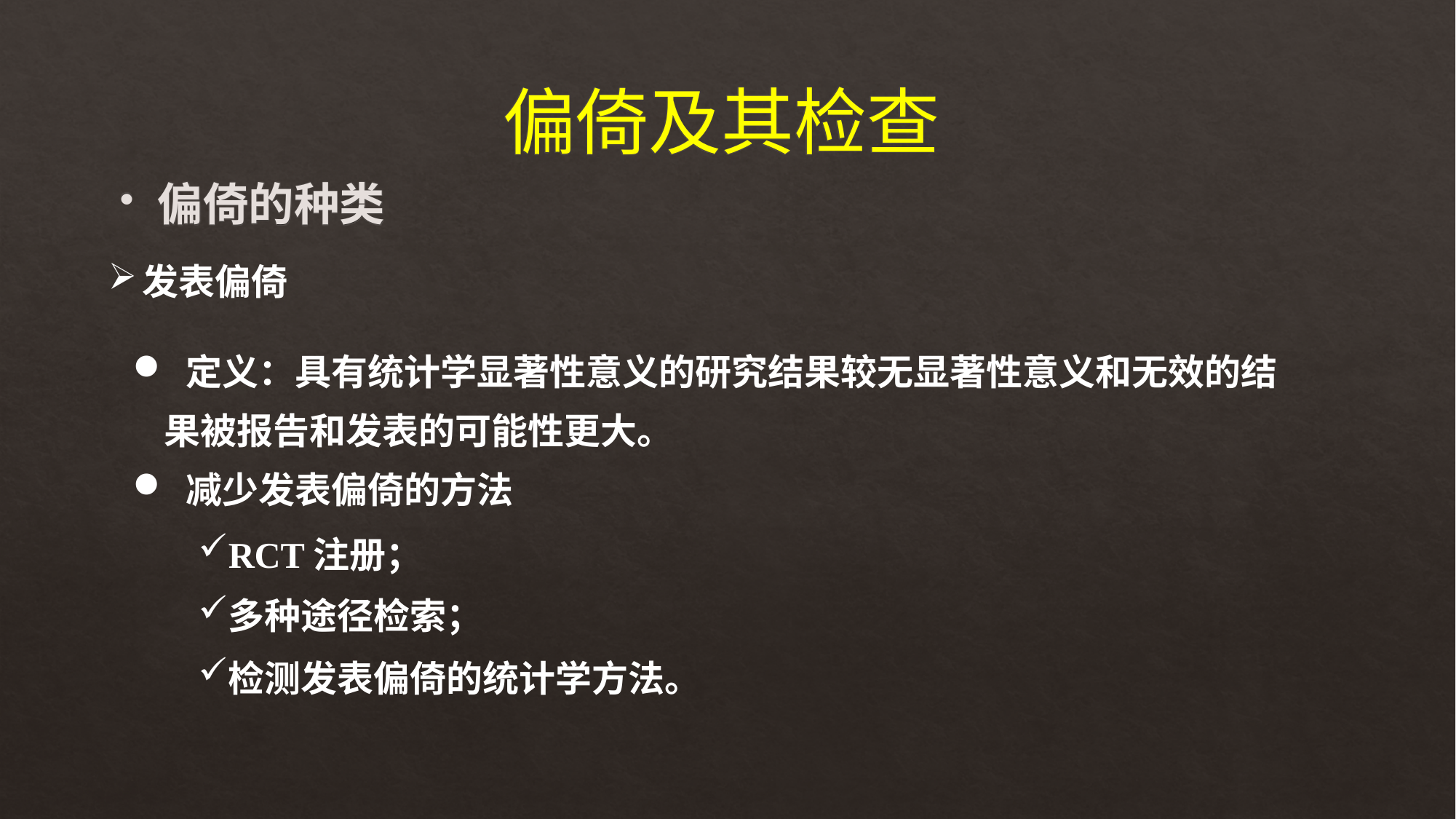

偏倚及其检查
偏倚的种类

发表偏倚
 定义：具有统计学显著性意义的研究结果较无显著性意义和无效的结果被报告和发表的可能性更大。
 减少发表偏倚的方法
RCT注册；
多种途径检索；
检测发表偏倚的统计学方法。